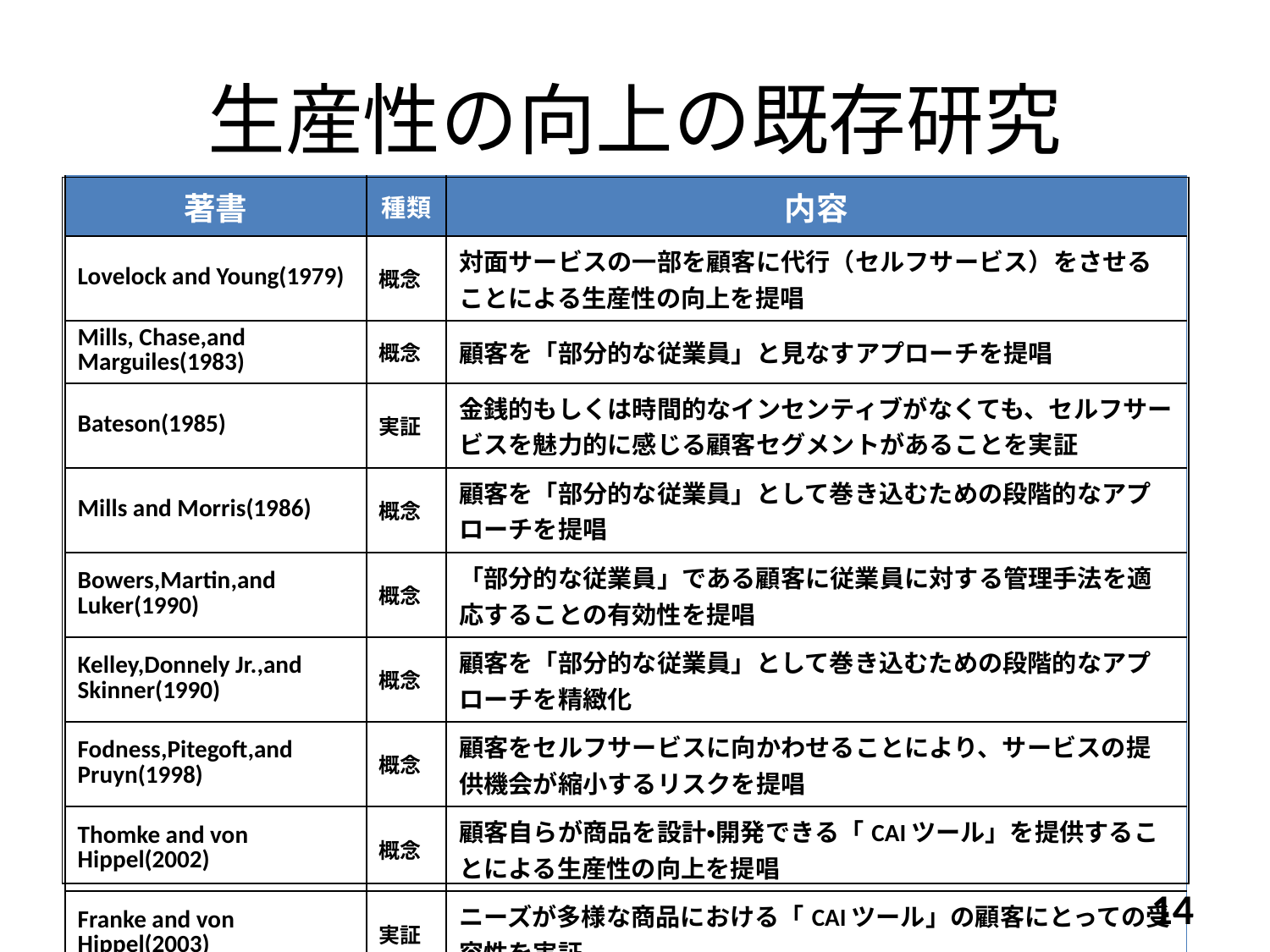

# 生産性の向上の既存研究
| 著書 | 種類 | 内容 |
| --- | --- | --- |
| Lovelock and Young(1979) | 概念 | 対面サービスの一部を顧客に代行（セルフサービス）をさせることによる生産性の向上を提唱 |
| Mills, Chase,and Marguiles(1983) | 概念 | 顧客を「部分的な従業員」と見なすアプローチを提唱 |
| Bateson(1985) | 実証 | 金銭的もしくは時間的なインセンティブがなくても、セルフサービスを魅力的に感じる顧客セグメントがあることを実証 |
| Mills and Morris(1986) | 概念 | 顧客を「部分的な従業員」として巻き込むための段階的なアプローチを提唱 |
| Bowers,Martin,and Luker(1990) | 概念 | 「部分的な従業員」である顧客に従業員に対する管理手法を適応することの有効性を提唱 |
| Kelley,Donnely Jr.,and Skinner(1990) | 概念 | 顧客を「部分的な従業員」として巻き込むための段階的なアプローチを精緻化 |
| Fodness,Pitegoft,and Pruyn(1998) | 概念 | 顧客をセルフサービスに向かわせることにより、サービスの提供機会が縮小するリスクを提唱 |
| Thomke and von Hippel(2002) | 概念 | 顧客自らが商品を設計・開発できる「CAIツール」を提供することによる生産性の向上を提唱 |
| Franke and von Hippel(2003) | 実証 | ニーズが多様な商品における「CAIツール」の顧客にとっての受容性を実証 |
|  |
| --- |
14